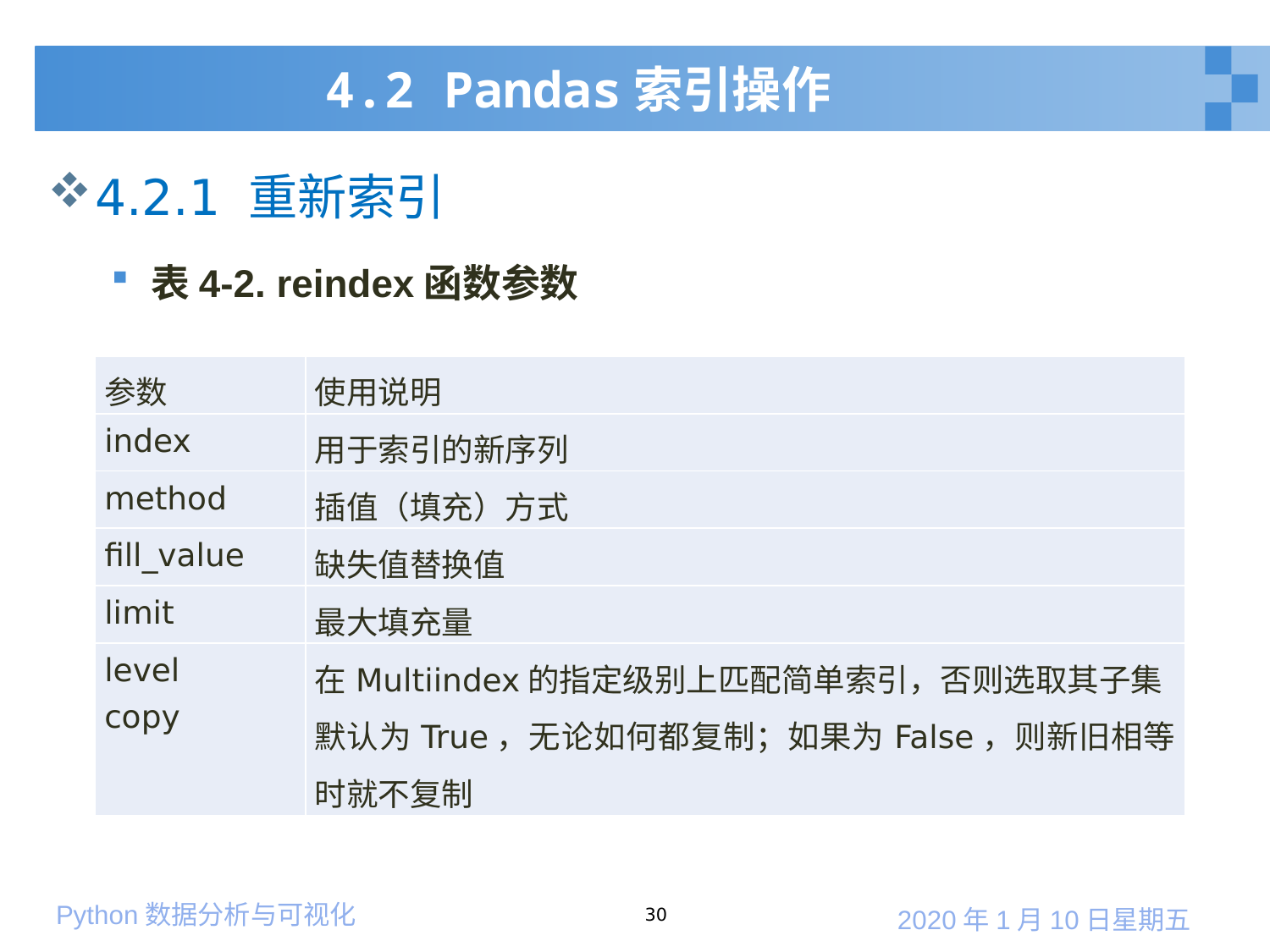

# 4.2 Pandas索引操作
4.2.1 重新索引
表4-2. reindex函数参数
| 参数 | 使用说明 |
| --- | --- |
| index | 用于索引的新序列 |
| method | 插值（填充）方式 |
| fill\_value | 缺失值替换值 |
| limit | 最大填充量 |
| level copy | 在Multiindex的指定级别上匹配简单索引，否则选取其子集 默认为True，无论如何都复制；如果为False，则新旧相等时就不复制 |
30
2020年1月10日星期五